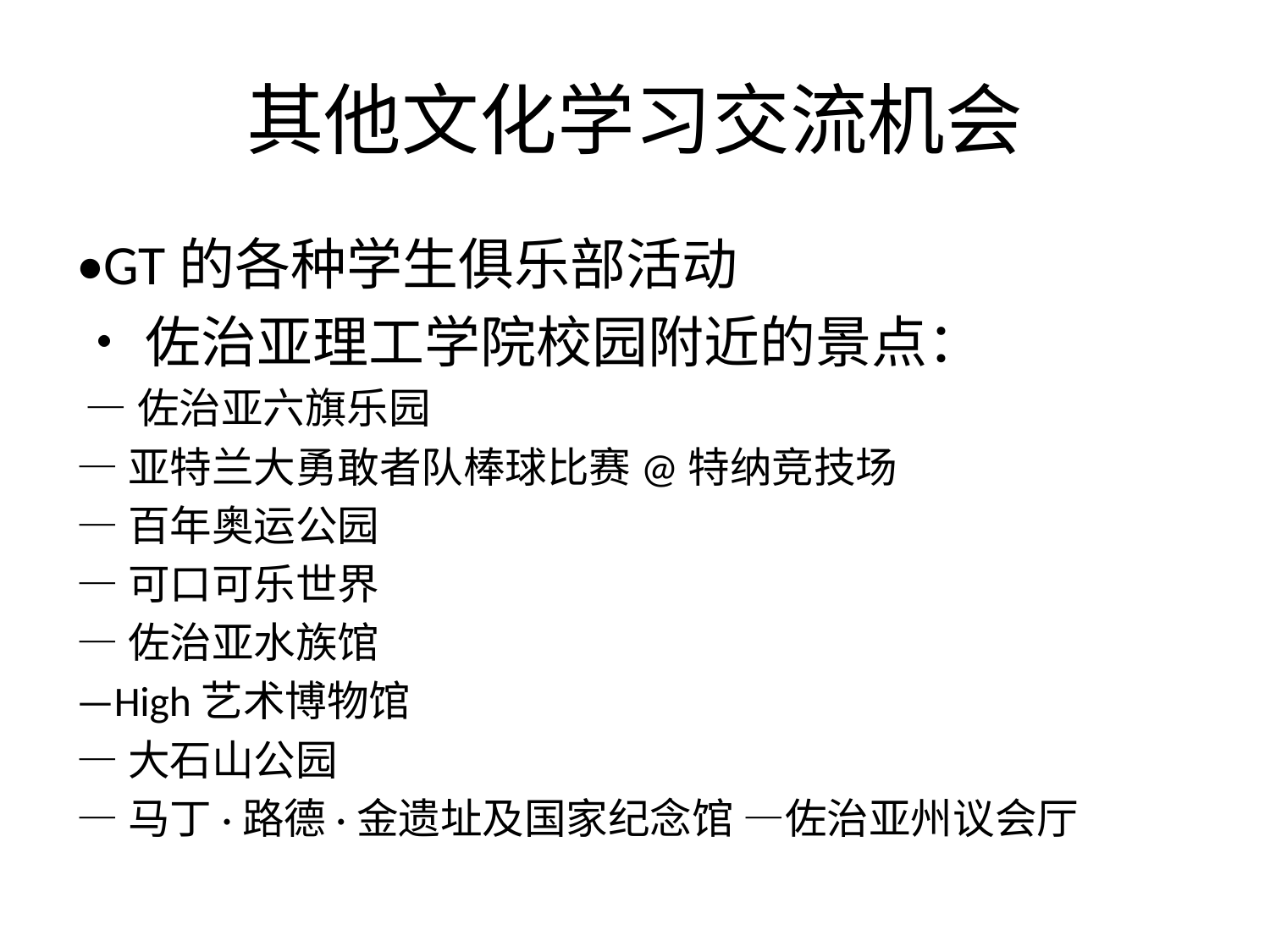

# 其他文化学习交流机会
•GT的各种学生俱乐部活动
•佐治亚理工学院校园附近的景点：
 —佐治亚六旗乐园
—亚特兰大勇敢者队棒球比赛@特纳竞技场
—百年奥运公园
—可口可乐世界
—佐治亚水族馆
—High艺术博物馆
—大石山公园
—马丁·路德·金遗址及国家纪念馆 —佐治亚州议会厅